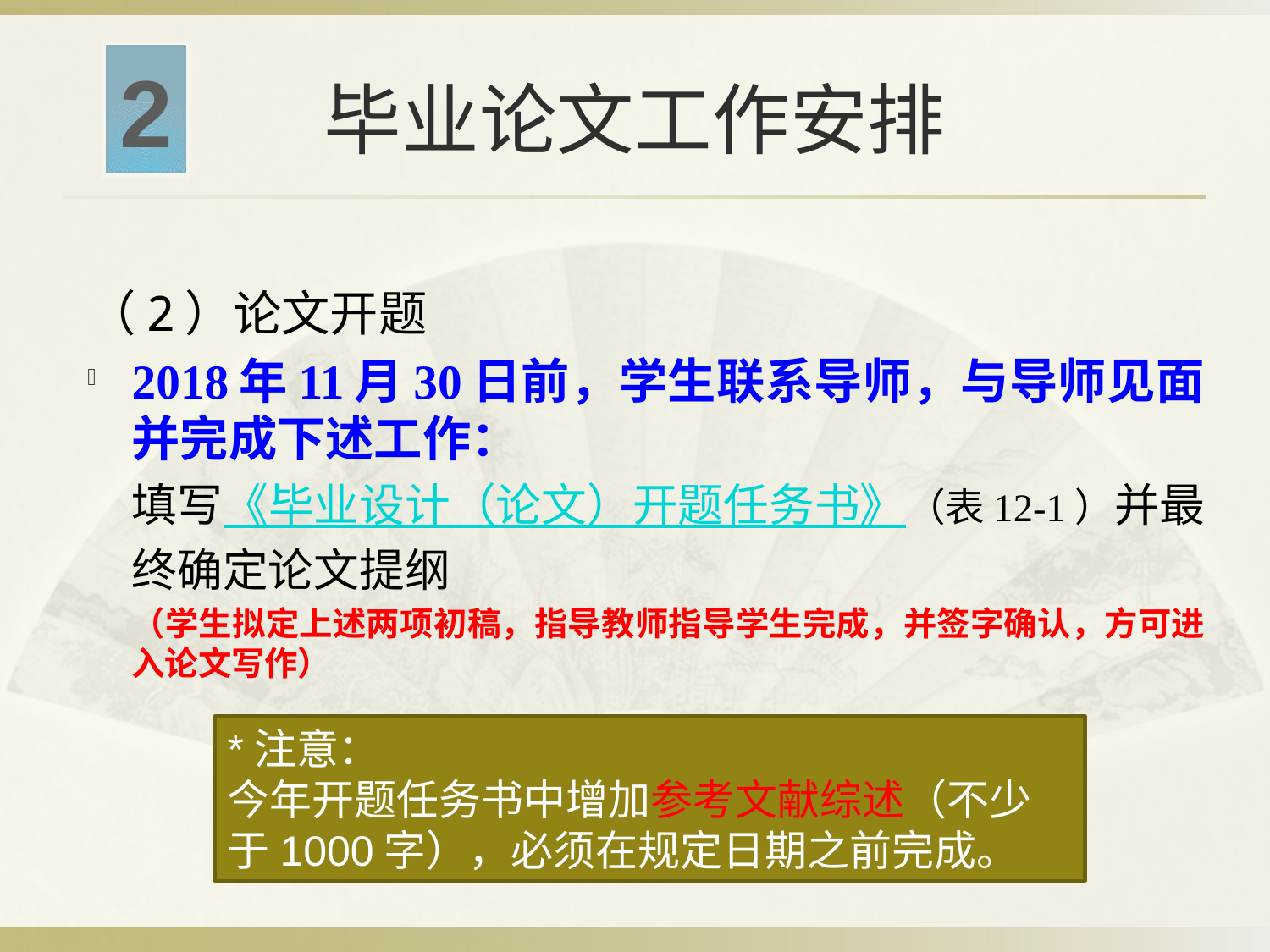

# 毕业论文工作安排
2
（2）论文开题
2018年11月30日前，学生联系导师，与导师见面并完成下述工作：
填写《毕业设计（论文）开题任务书》（表12-1）并最终确定论文提纲
（学生拟定上述两项初稿，指导教师指导学生完成，并签字确认，方可进入论文写作）

*注意：
今年开题任务书中增加参考文献综述（不少于1000字），必须在规定日期之前完成。